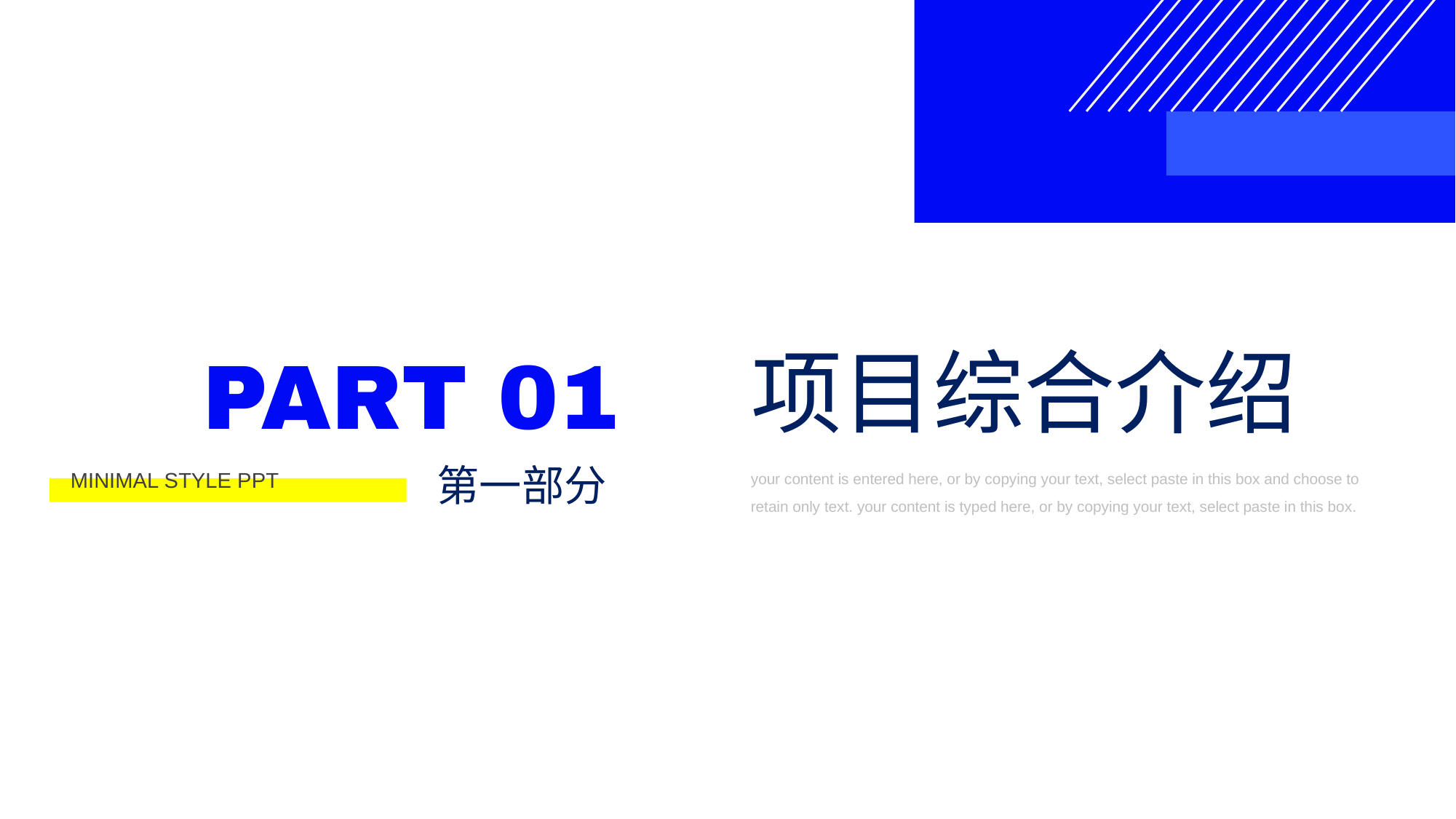

项目综合介绍
PART 01
第一部分
your content is entered here, or by copying your text, select paste in this box and choose to retain only text. your content is typed here, or by copying your text, select paste in this box.
MINIMAL STYLE PPT